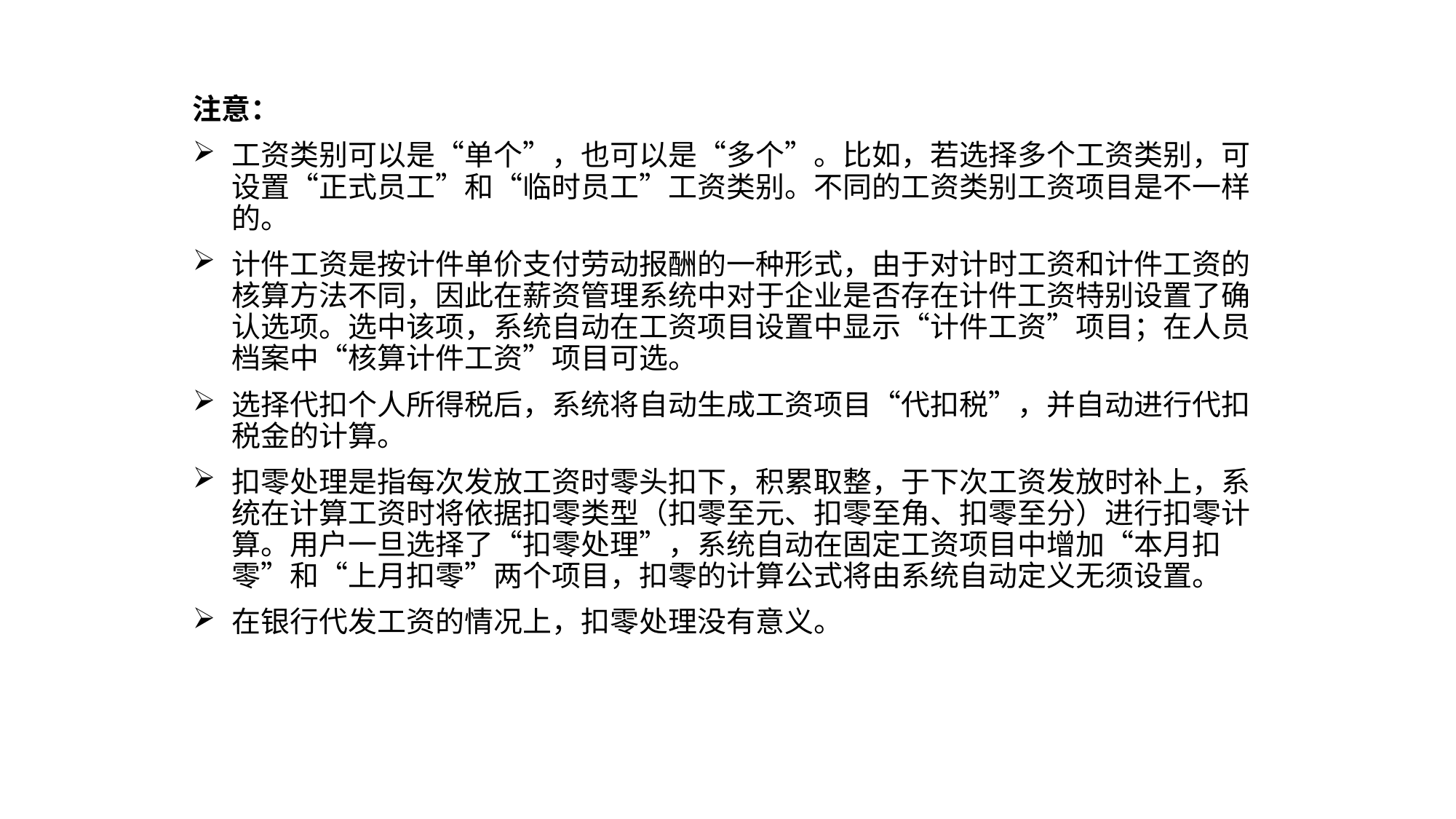

注意：
工资类别可以是“单个”，也可以是“多个”。比如，若选择多个工资类别，可设置“正式员工”和“临时员工”工资类别。不同的工资类别工资项目是不一样的。
计件工资是按计件单价支付劳动报酬的一种形式，由于对计时工资和计件工资的核算方法不同，因此在薪资管理系统中对于企业是否存在计件工资特别设置了确认选项。选中该项，系统自动在工资项目设置中显示“计件工资”项目；在人员档案中“核算计件工资”项目可选。
选择代扣个人所得税后，系统将自动生成工资项目“代扣税”，并自动进行代扣税金的计算。
扣零处理是指每次发放工资时零头扣下，积累取整，于下次工资发放时补上，系统在计算工资时将依据扣零类型（扣零至元、扣零至角、扣零至分）进行扣零计算。用户一旦选择了“扣零处理”，系统自动在固定工资项目中增加“本月扣零”和“上月扣零”两个项目，扣零的计算公式将由系统自动定义无须设置。
在银行代发工资的情况上，扣零处理没有意义。